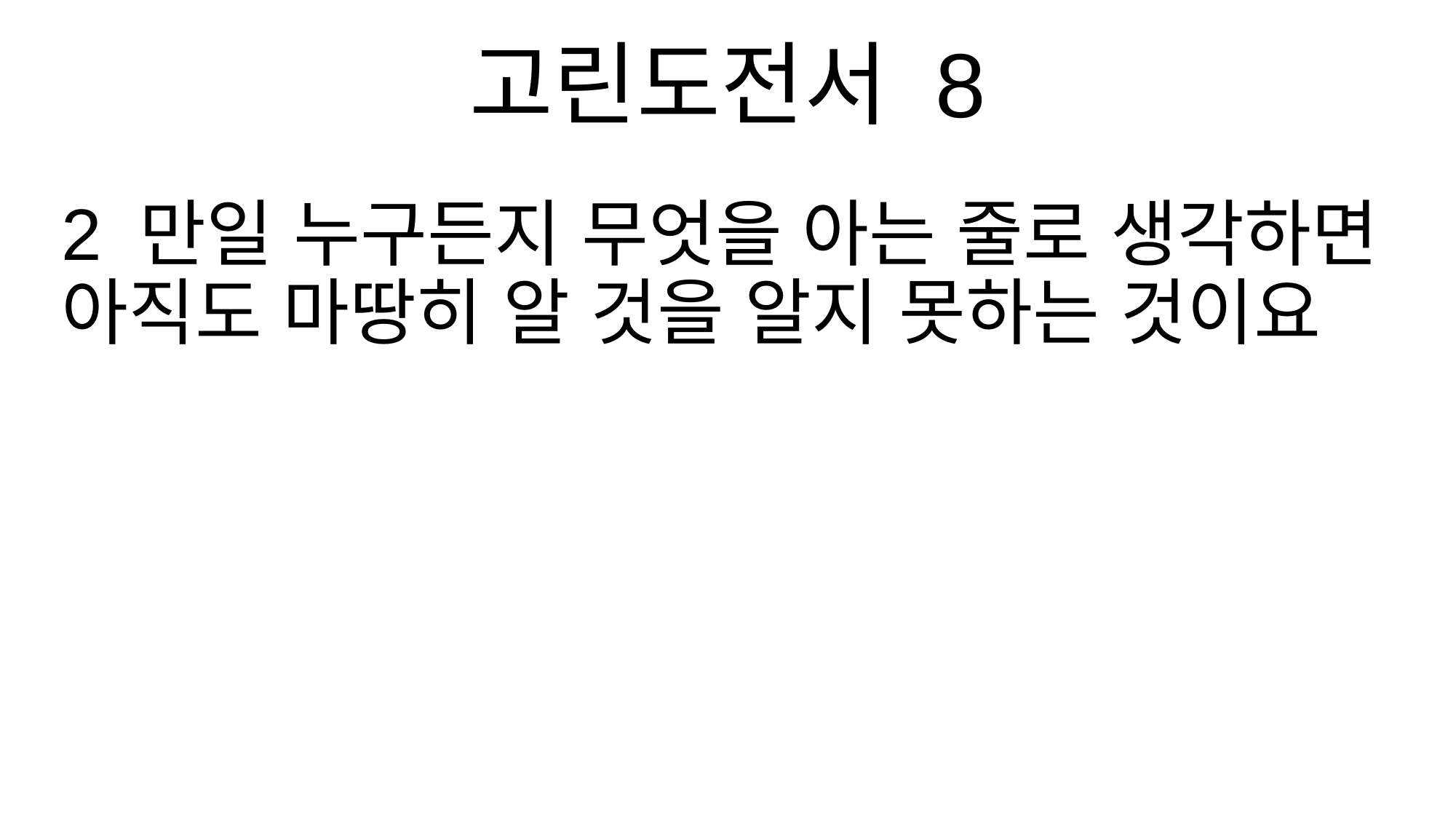

고린도전서 8
2 만일 누구든지 무엇을 아는 줄로 생각하면 아직도 마땅히 알 것을 알지 못하는 것이요